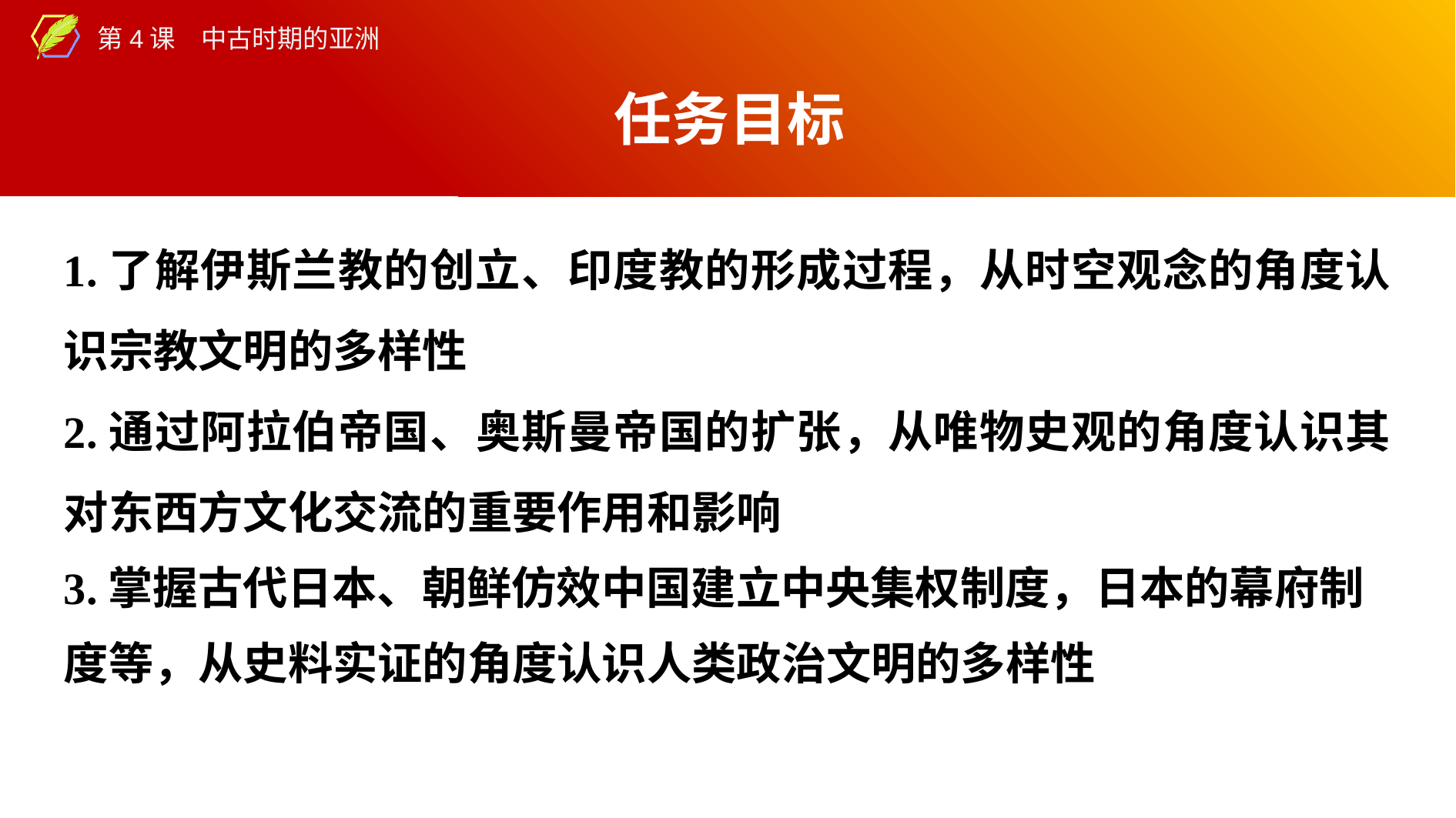

任务目标
1.了解伊斯兰教的创立、印度教的形成过程，从时空观念的角度认识宗教文明的多样性
2.通过阿拉伯帝国、奥斯曼帝国的扩张，从唯物史观的角度认识其对东西方文化交流的重要作用和影响
3.掌握古代日本、朝鲜仿效中国建立中央集权制度，日本的幕府制度等，从史料实证的角度认识人类政治文明的多样性